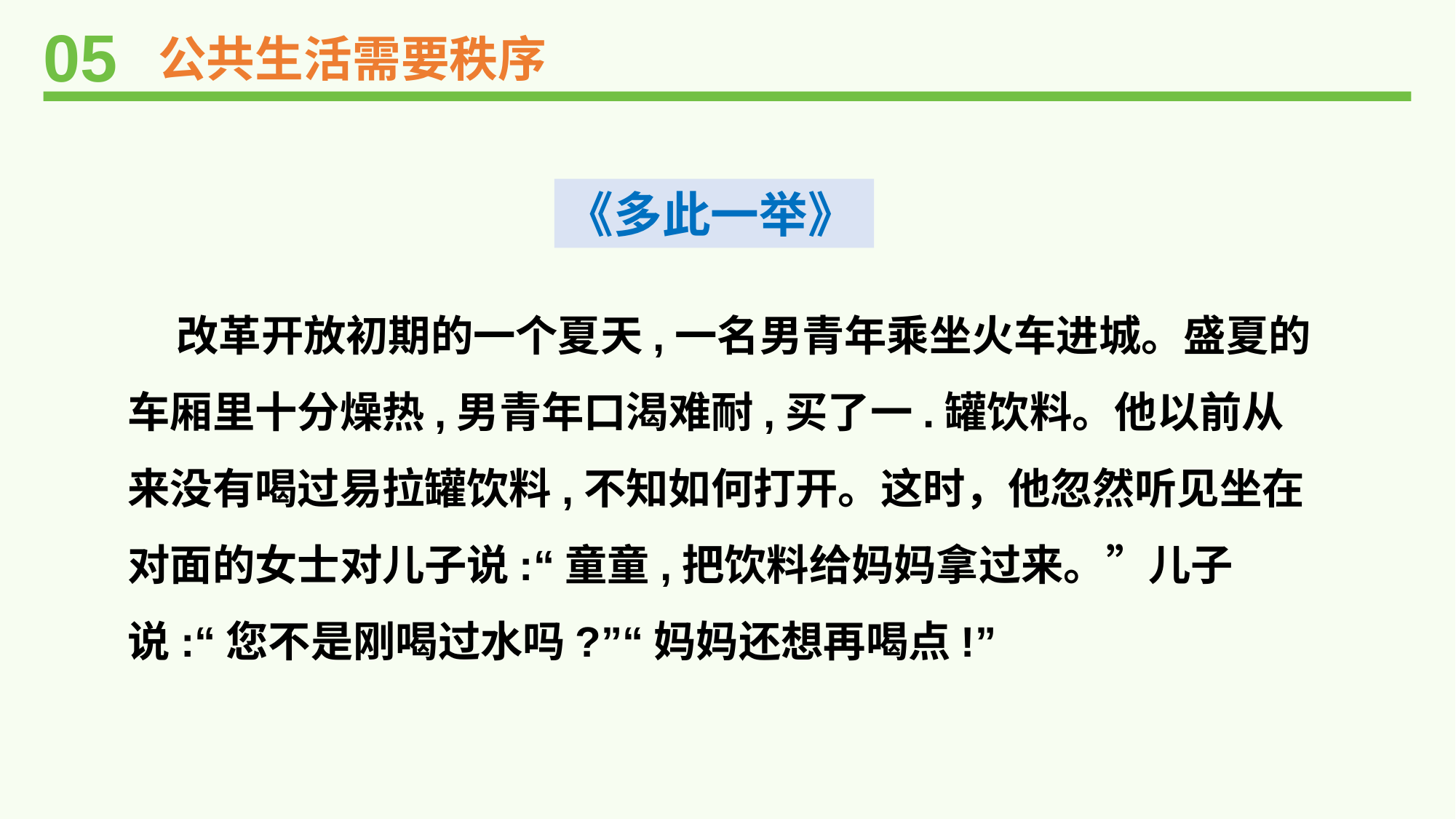

05
公共生活需要秩序

《多此一举》
    改革开放初期的一个夏天,一名男青年乘坐火车进城。盛夏的车厢里十分燥热,男青年口渴难耐,买了一.罐饮料。他以前从来没有喝过易拉罐饮料,不知如何打开。这时，他忽然听见坐在对面的女士对儿子说:“童童,把饮料给妈妈拿过来。”儿子说:“您不是刚喝过水吗?”“妈妈还想再喝点!”